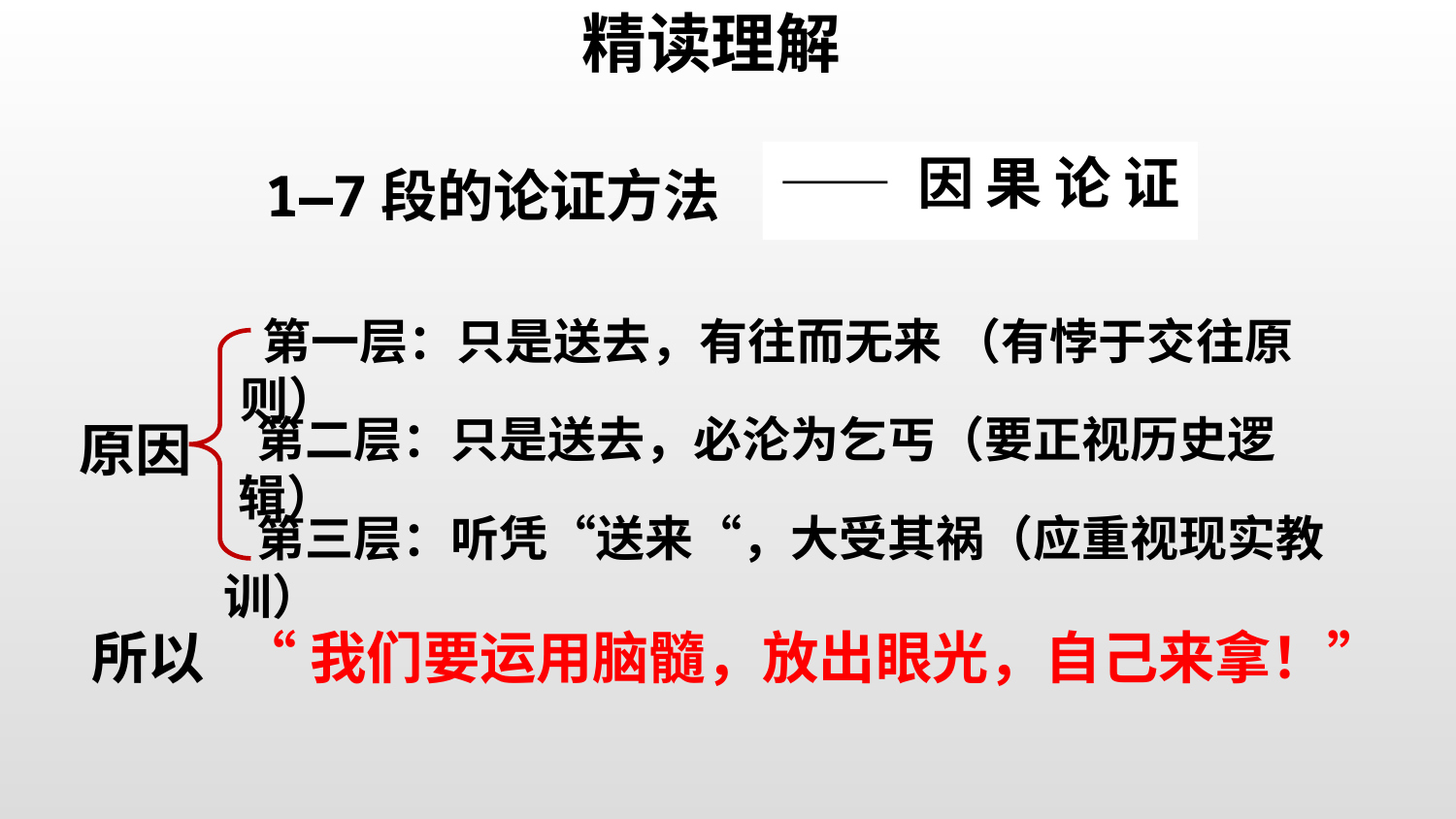

精读理解
# ——因果论证
1—7段的论证方法
 第一层：只是送去，有往而无来 （有悖于交往原则）

 第二层：只是送去，必沦为乞丐（要正视历史逻辑）
 原因
  第三层：听凭“送来“，大受其祸（应重视现实教训）
  所以
“我们要运用脑髓，放出眼光，自己来拿！”